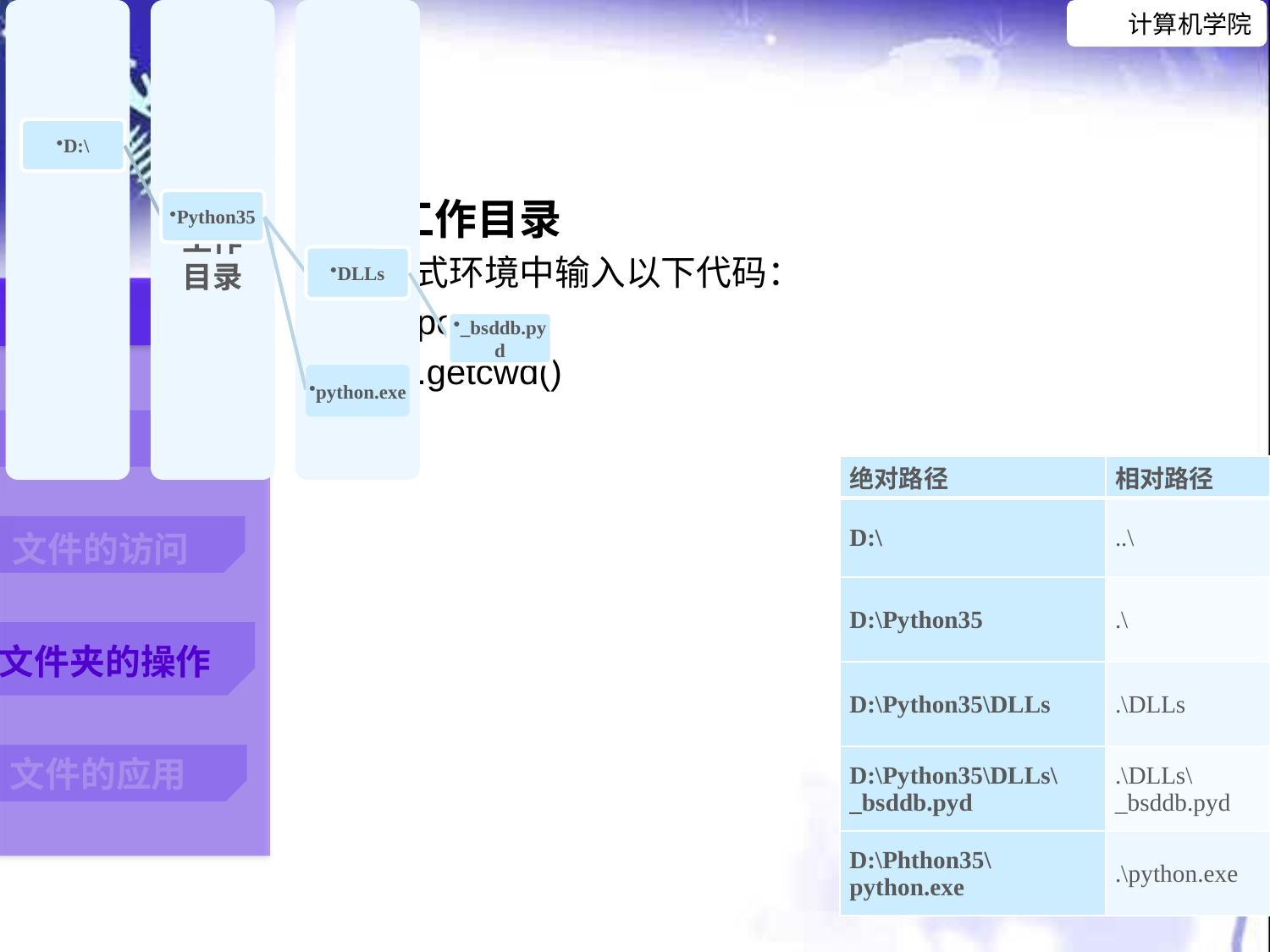

当前工作目录
在交互式环境中输入以下代码：
>>> import os
>>> os.getcwd()

当前工作目录

D:\

Python35

DLLs

_bsddb.pyd

python.exe
| 绝对路径 | 相对路径 |
| --- | --- |
| D:\ | ..\ |
| D:\Python35 | .\ |
| D:\Python35\DLLs | .\DLLs |
| D:\Python35\DLLs\\_bsddb.pyd | .\DLLs\\_bsddb.pyd |
| D:\Phthon35\python.exe | .\python.exe |